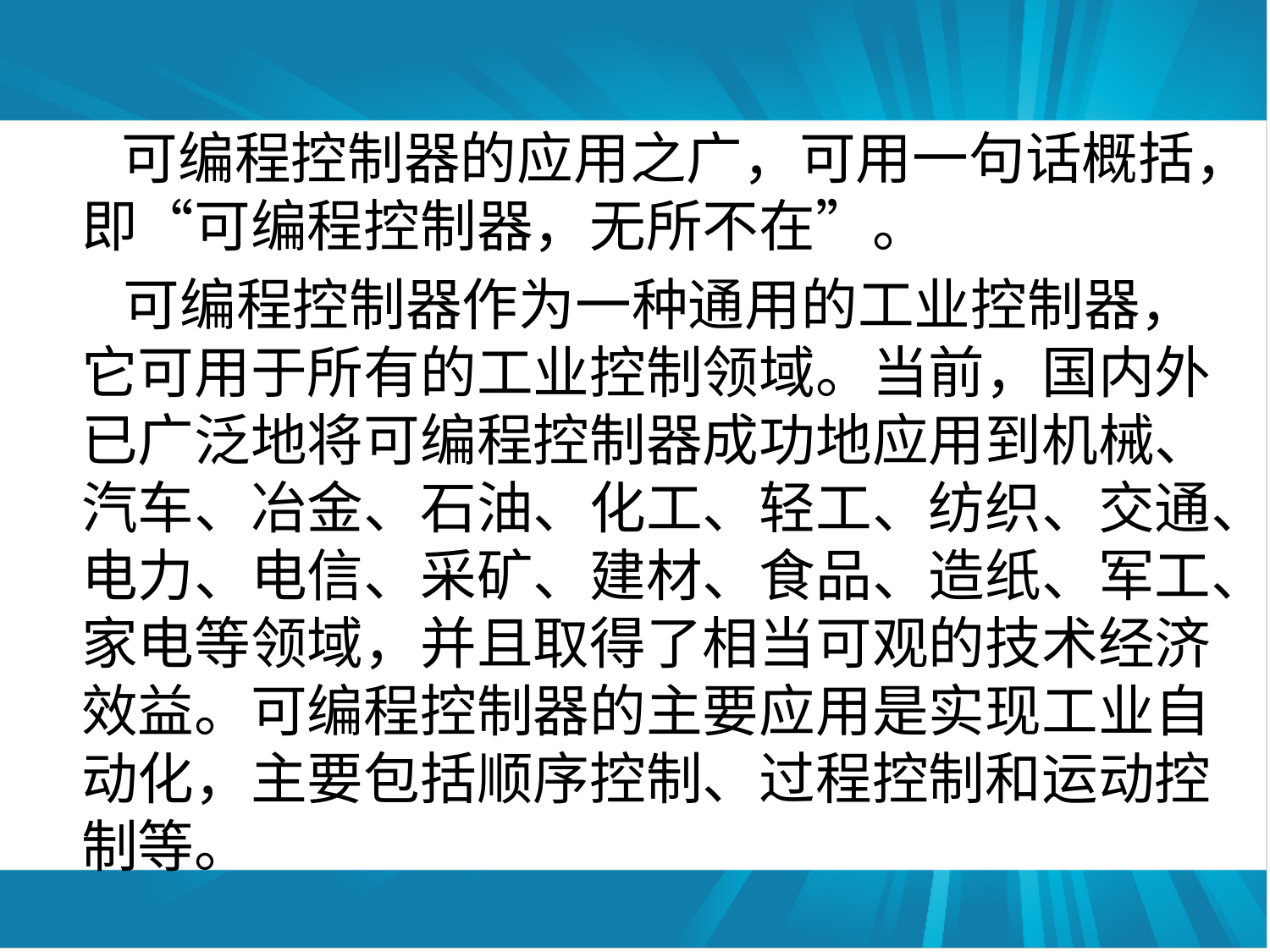

#
      可编程控制器的应用之广，可用一句话概括，即“可编程控制器，无所不在”。
      可编程控制器作为一种通用的工业控制器，它可用于所有的工业控制领域。当前，国内外已广泛地将可编程控制器成功地应用到机械、汽车、冶金、石油、化工、轻工、纺织、交通、电力、电信、采矿、建材、食品、造纸、军工、家电等领域，并且取得了相当可观的技术经济效益。可编程控制器的主要应用是实现工业自动化，主要包括顺序控制、过程控制和运动控制等。